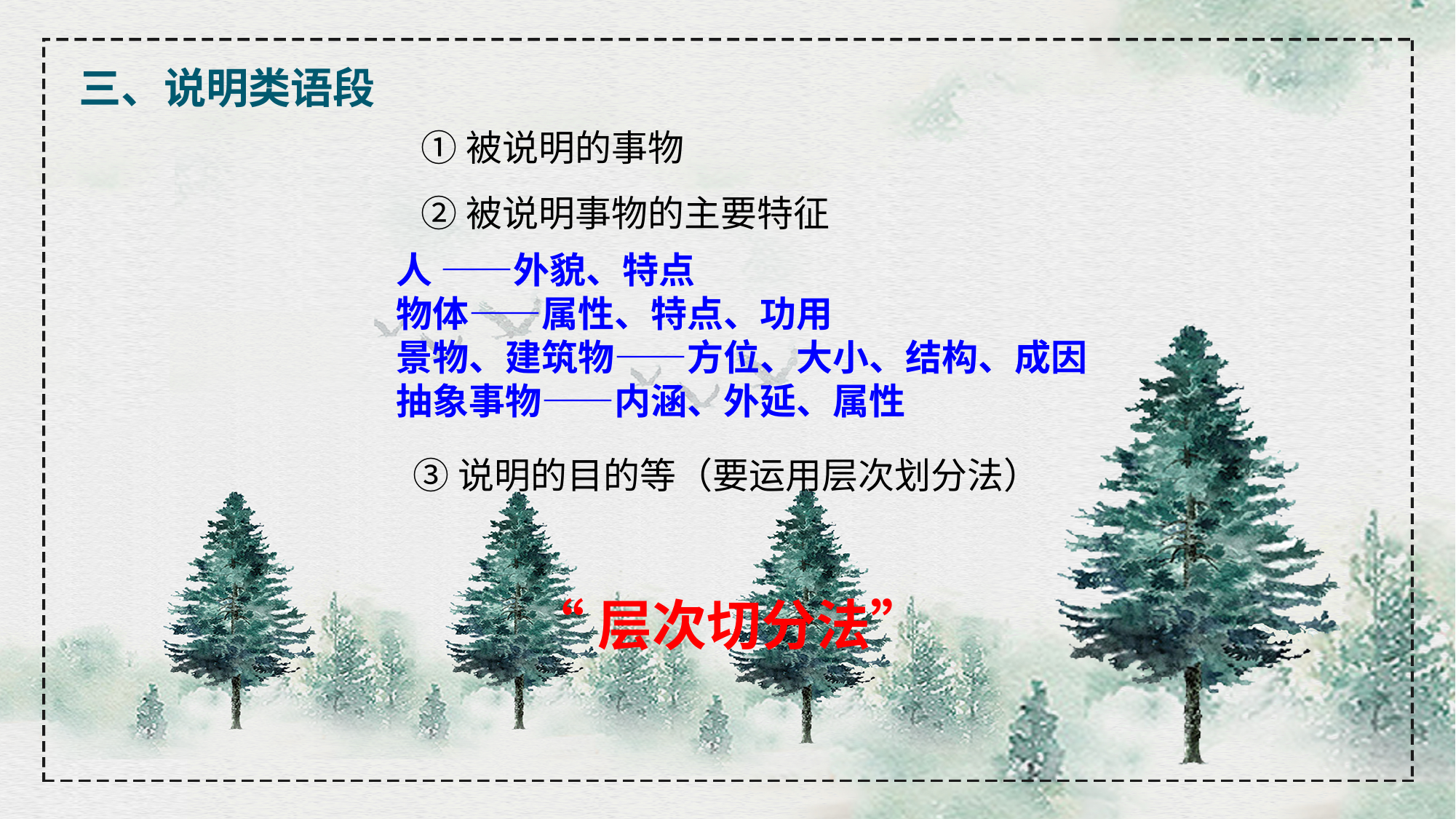

三、说明类语段
 ①被说明的事物
 ②被说明事物的主要特征

③说明的目的等（要运用层次划分法）
人 ——外貌、特点
物体——属性、特点、功用
景物、建筑物——方位、大小、结构、成因
抽象事物——内涵、外延、属性
“层次切分法”